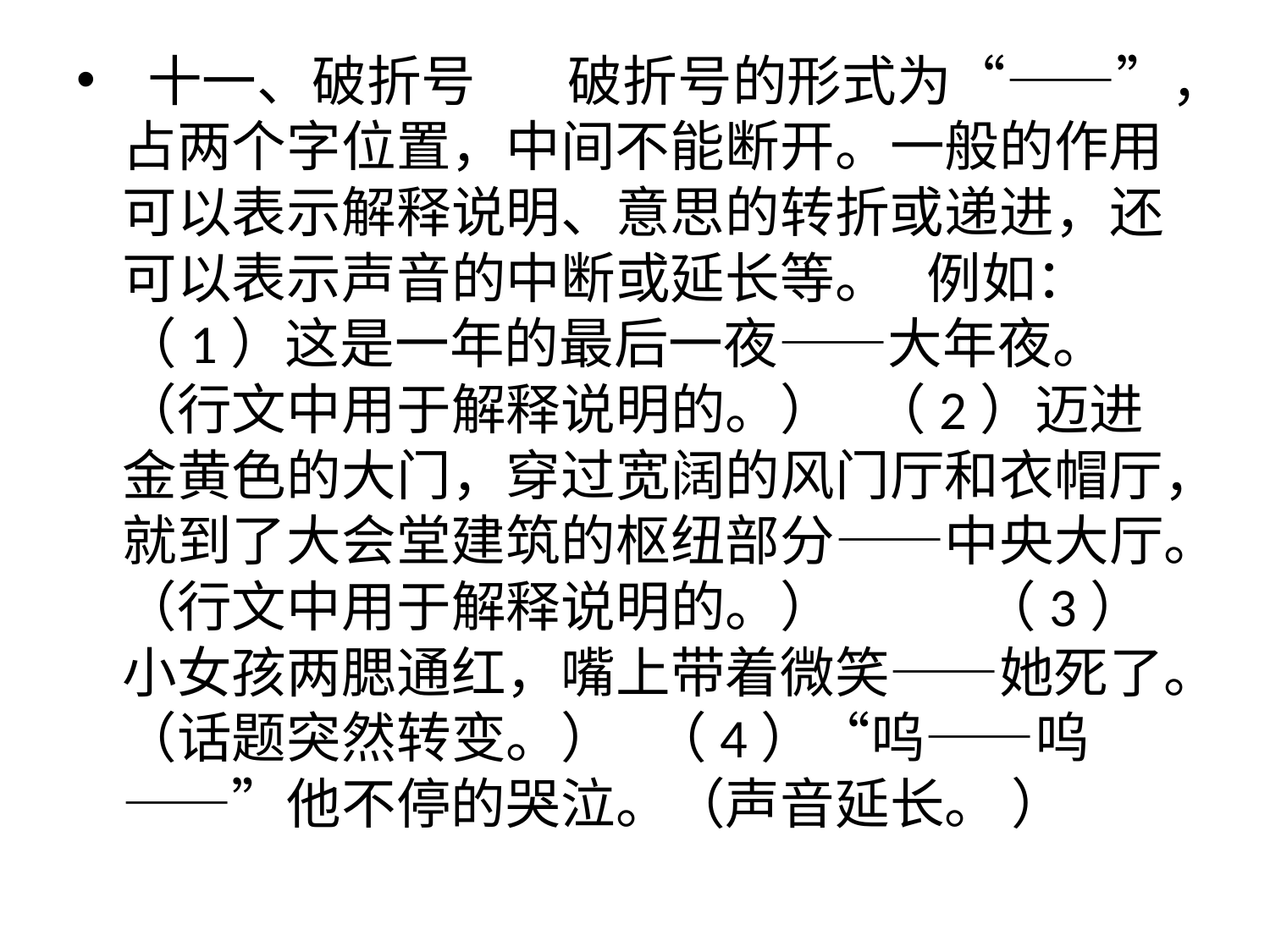

#
 十一、破折号   　破折号的形式为“——”，占两个字位置，中间不能断开。一般的作用可以表示解释说明、意思的转折或递进，还可以表示声音的中断或延长等。   例如：   （1）这是一年的最后一夜——大年夜。（行文中用于解释说明的。）   （2）迈进金黄色的大门，穿过宽阔的风门厅和衣帽厅，就到了大会堂建筑的枢纽部分——中央大厅。（行文中用于解释说明的。）   　　（3）小女孩两腮通红，嘴上带着微笑——她死了。（话题突然转变。）   （4）“呜——呜——”他不停的哭泣。（声音延长。 ）